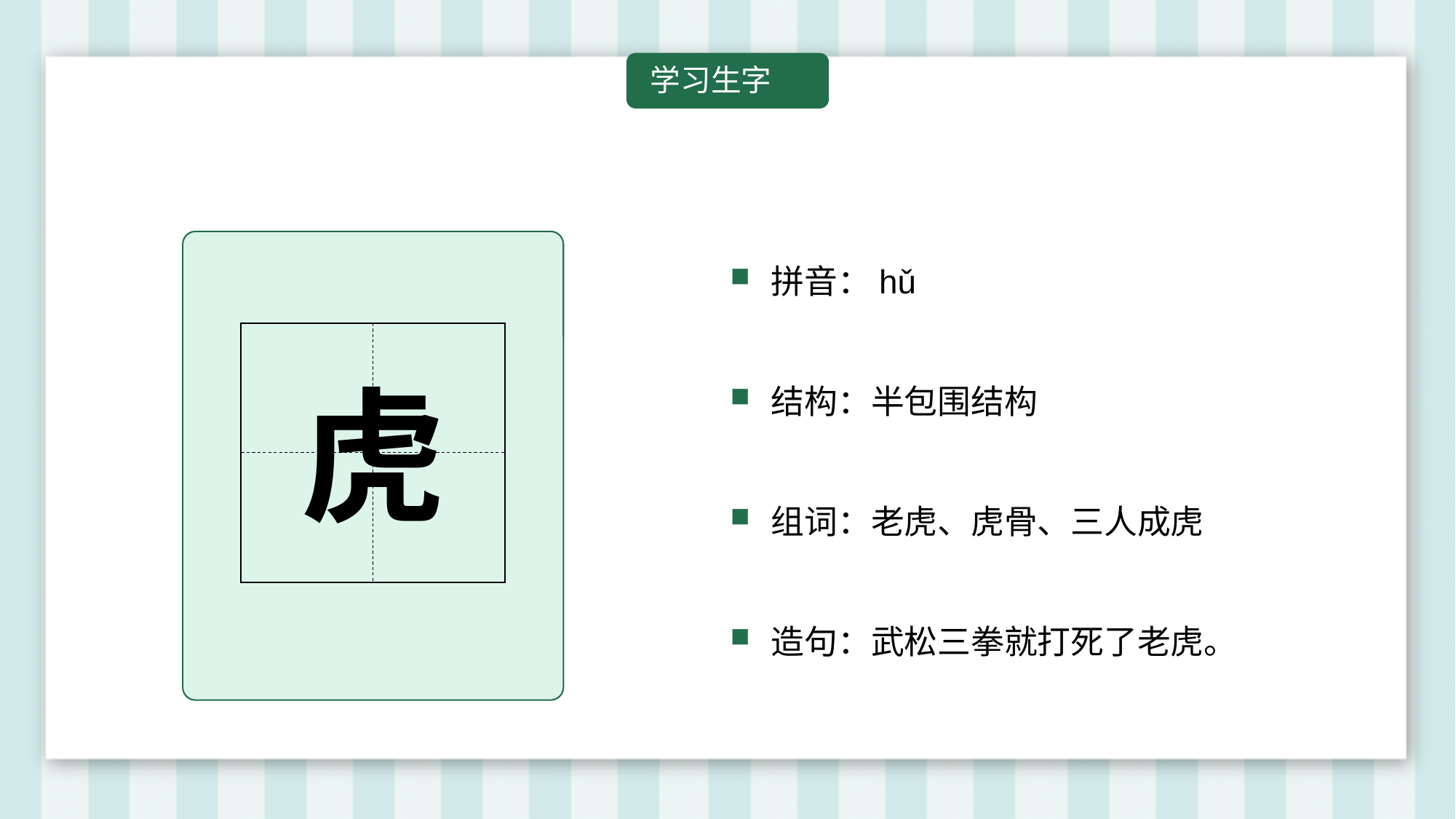

学习生字

虎
拼音：hǔ

结构：半包围结构

组词：老虎、虎骨、三人成虎

造句：武松三拳就打死了老虎。